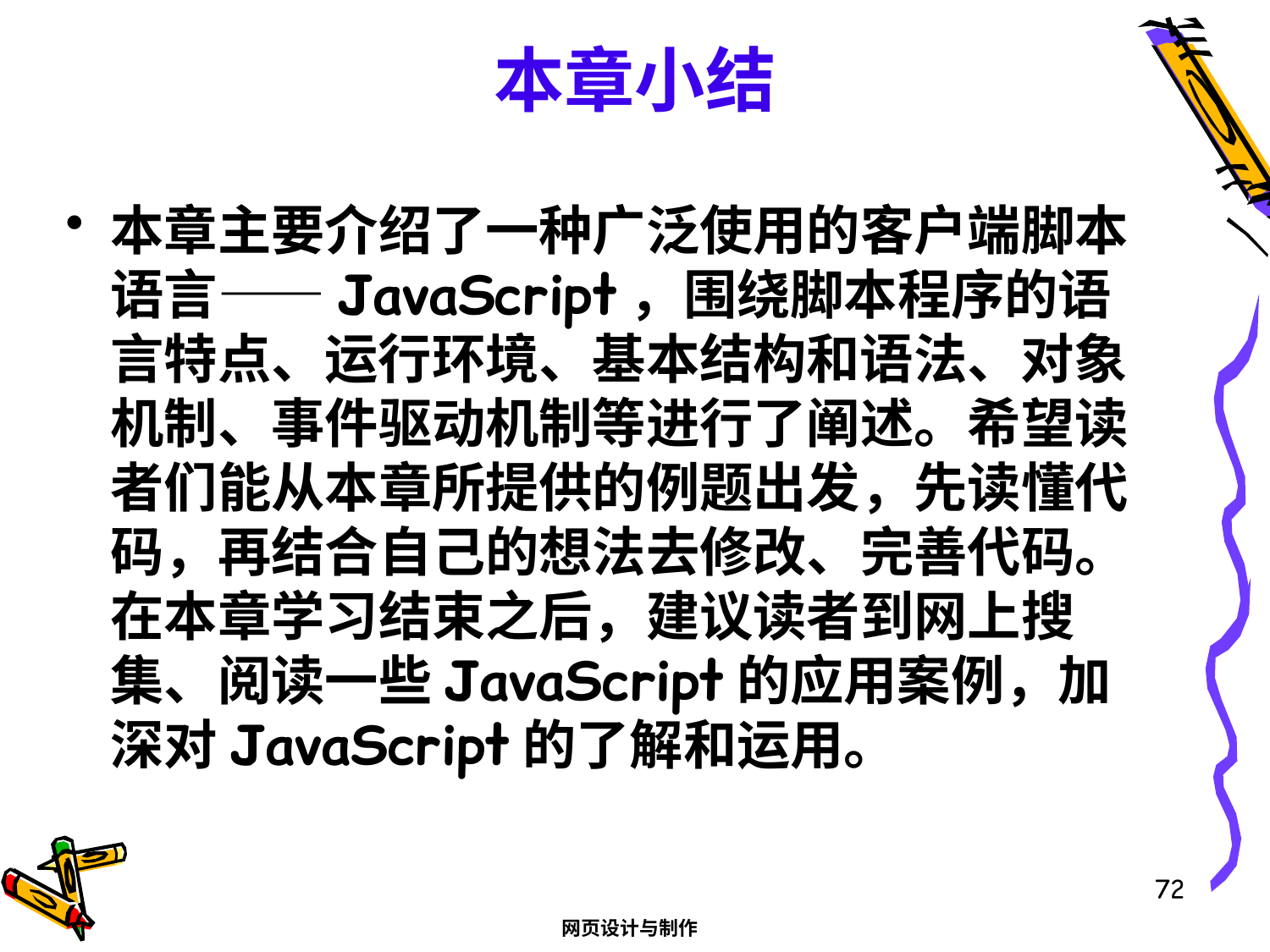

# 本章小结
本章主要介绍了一种广泛使用的客户端脚本语言——JavaScript，围绕脚本程序的语言特点、运行环境、基本结构和语法、对象机制、事件驱动机制等进行了阐述。希望读者们能从本章所提供的例题出发，先读懂代码，再结合自己的想法去修改、完善代码。在本章学习结束之后，建议读者到网上搜集、阅读一些JavaScript的应用案例，加深对JavaScript的了解和运用。
72
网页设计与制作